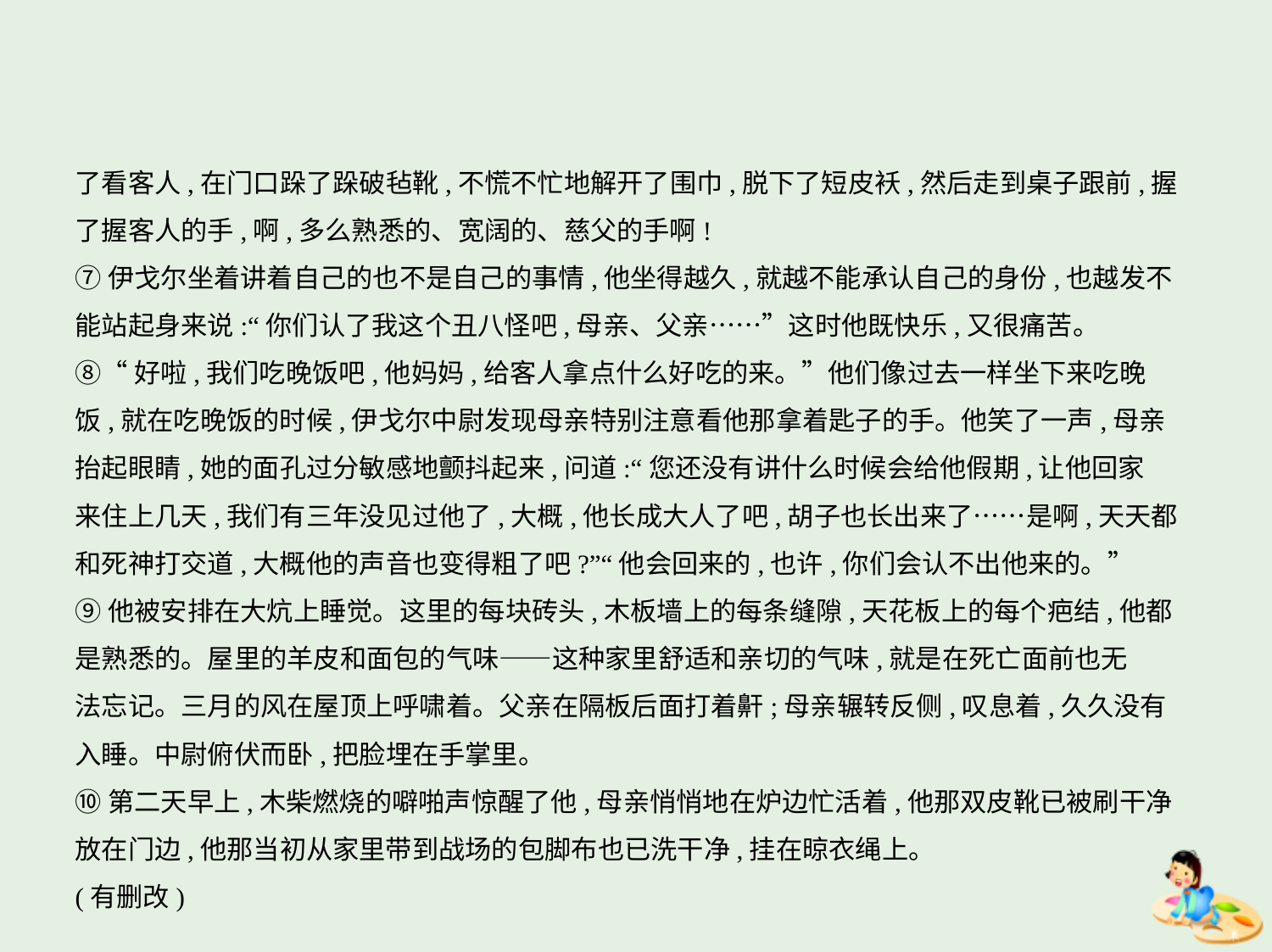

了看客人,在门口跺了跺破毡靴,不慌不忙地解开了围巾,脱下了短皮袄,然后走到桌子跟前,握
了握客人的手,啊,多么熟悉的、宽阔的、慈父的手啊!
⑦伊戈尔坐着讲着自己的也不是自己的事情,他坐得越久,就越不能承认自己的身份,也越发不
能站起身来说:“你们认了我这个丑八怪吧,母亲、父亲……”这时他既快乐,又很痛苦。
⑧“好啦,我们吃晚饭吧,他妈妈,给客人拿点什么好吃的来。”他们像过去一样坐下来吃晚
饭,就在吃晚饭的时候,伊戈尔中尉发现母亲特别注意看他那拿着匙子的手。他笑了一声,母亲
抬起眼睛,她的面孔过分敏感地颤抖起来,问道:“您还没有讲什么时候会给他假期,让他回家
来住上几天,我们有三年没见过他了,大概,他长成大人了吧,胡子也长出来了……是啊,天天都
和死神打交道,大概他的声音也变得粗了吧?”“他会回来的,也许,你们会认不出他来的。”
⑨他被安排在大炕上睡觉。这里的每块砖头,木板墙上的每条缝隙,天花板上的每个疤结,他都
是熟悉的。屋里的羊皮和面包的气味——这种家里舒适和亲切的气味,就是在死亡面前也无
法忘记。三月的风在屋顶上呼啸着。父亲在隔板后面打着鼾;母亲辗转反侧,叹息着,久久没有
入睡。中尉俯伏而卧,把脸埋在手掌里。
⑩第二天早上,木柴燃烧的噼啪声惊醒了他,母亲悄悄地在炉边忙活着,他那双皮靴已被刷干净
放在门边,他那当初从家里带到战场的包脚布也已洗干净,挂在晾衣绳上。
(有删改)